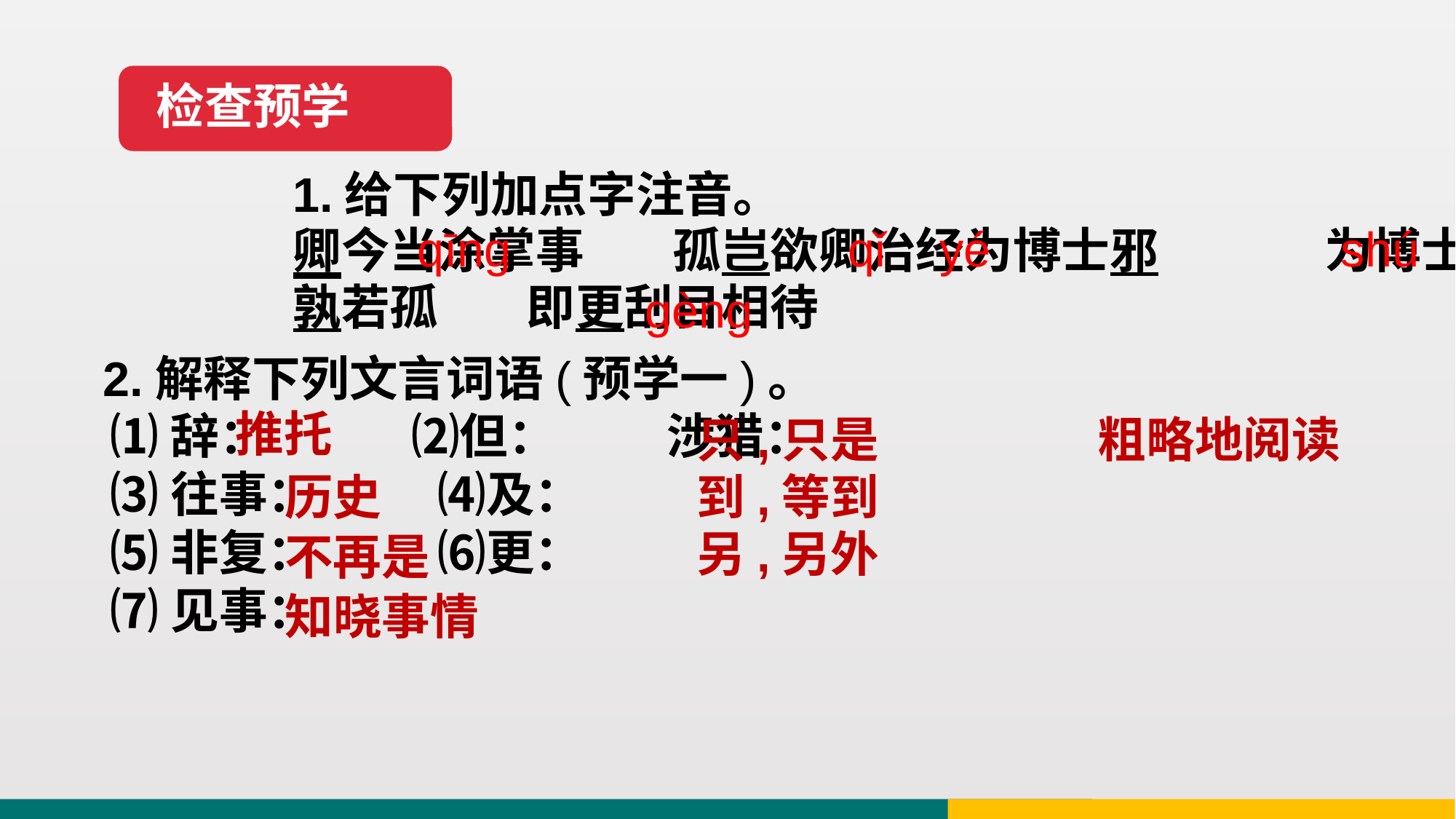

检查预学
1.给下列加点字注音。
卿今当涂掌事        孤岂欲卿治经为博士邪               为博士邪
孰若孤        即更刮目相待
           qīng                         qǐ    yé                          shú                               gèng
2.解释下列文言词语(预学一)。
推托
⑴辞：             ⑵但：          涉猎：
⑶往事：           ⑷及：
⑸非复：           ⑹更：
⑺见事：
只,只是
粗略地阅读
历史
到,等到
另,另外
不再是
知晓事情